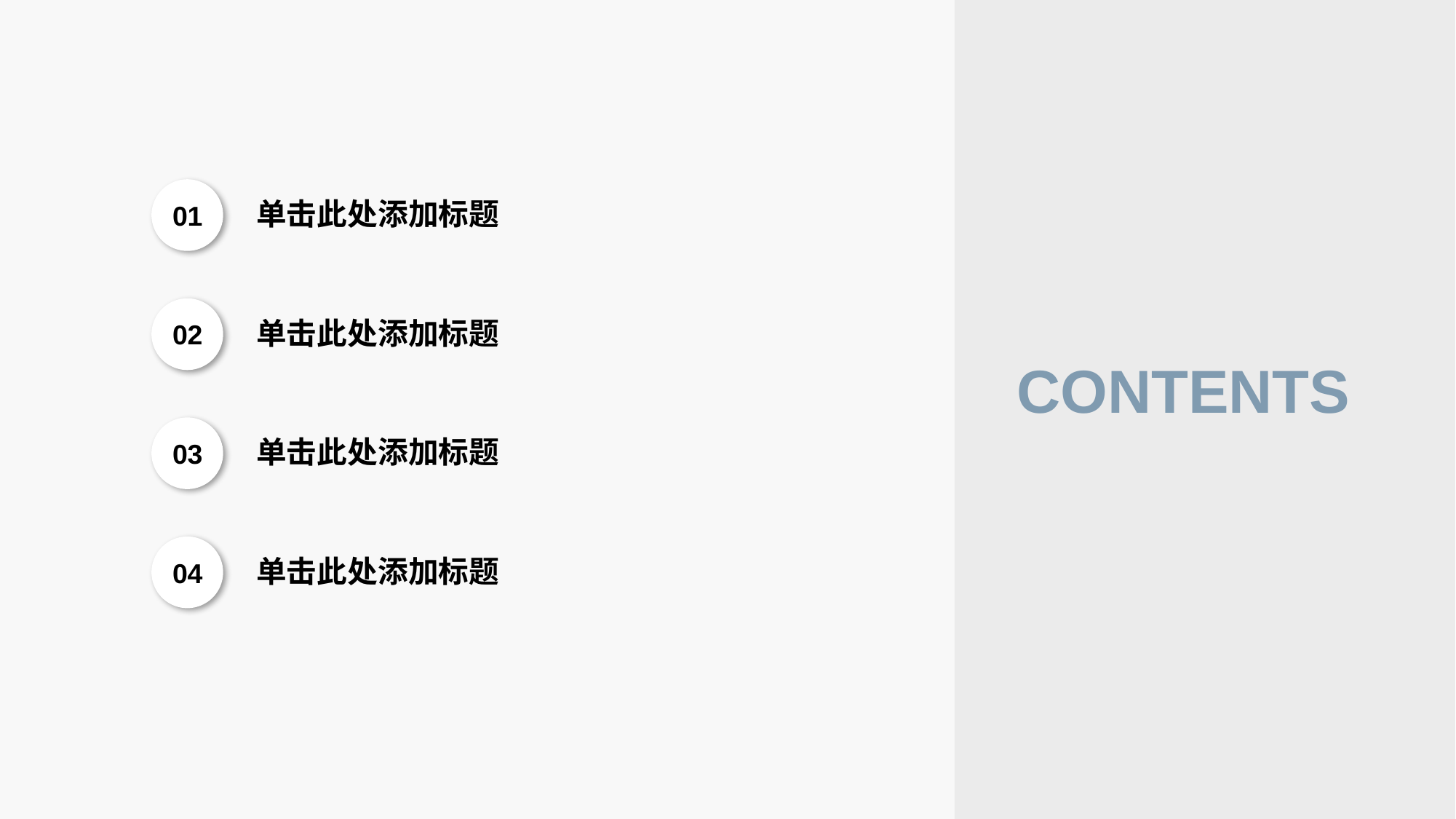

单击此处添加标题
01

单击此处添加标题
02
CONTENTS

单击此处添加标题
03

单击此处添加标题
04